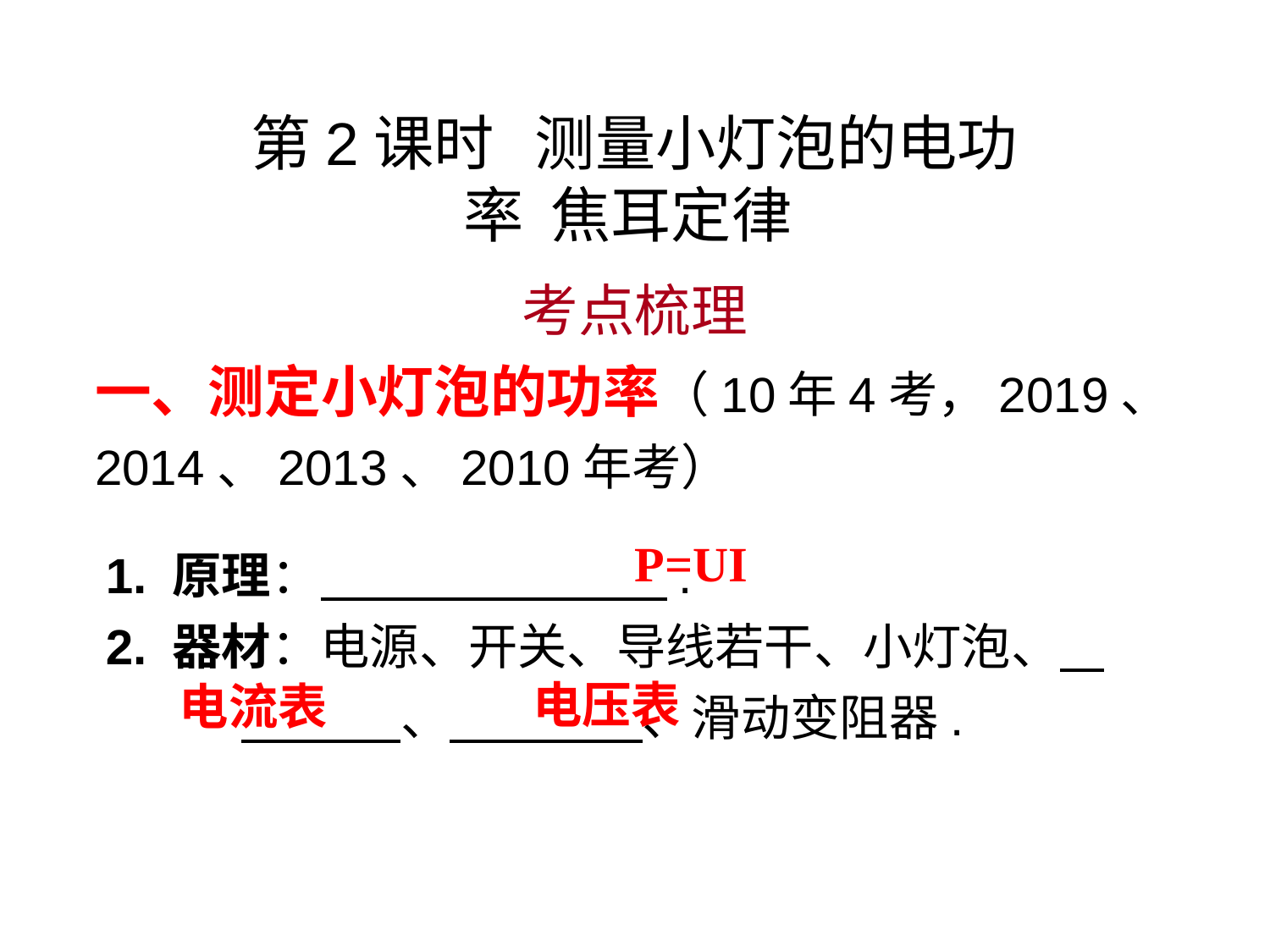

第2课时   测量小灯泡的电功率  焦耳定律
考点梳理
一、测定小灯泡的功率（10年4考，2019、2014、2013、2010年考）
1. 原理：        　                   .
2. 器材：电源、开关、导线若干、小灯泡、    .             　          、             　、滑动变阻器.
 P=UI
电压表
电流表